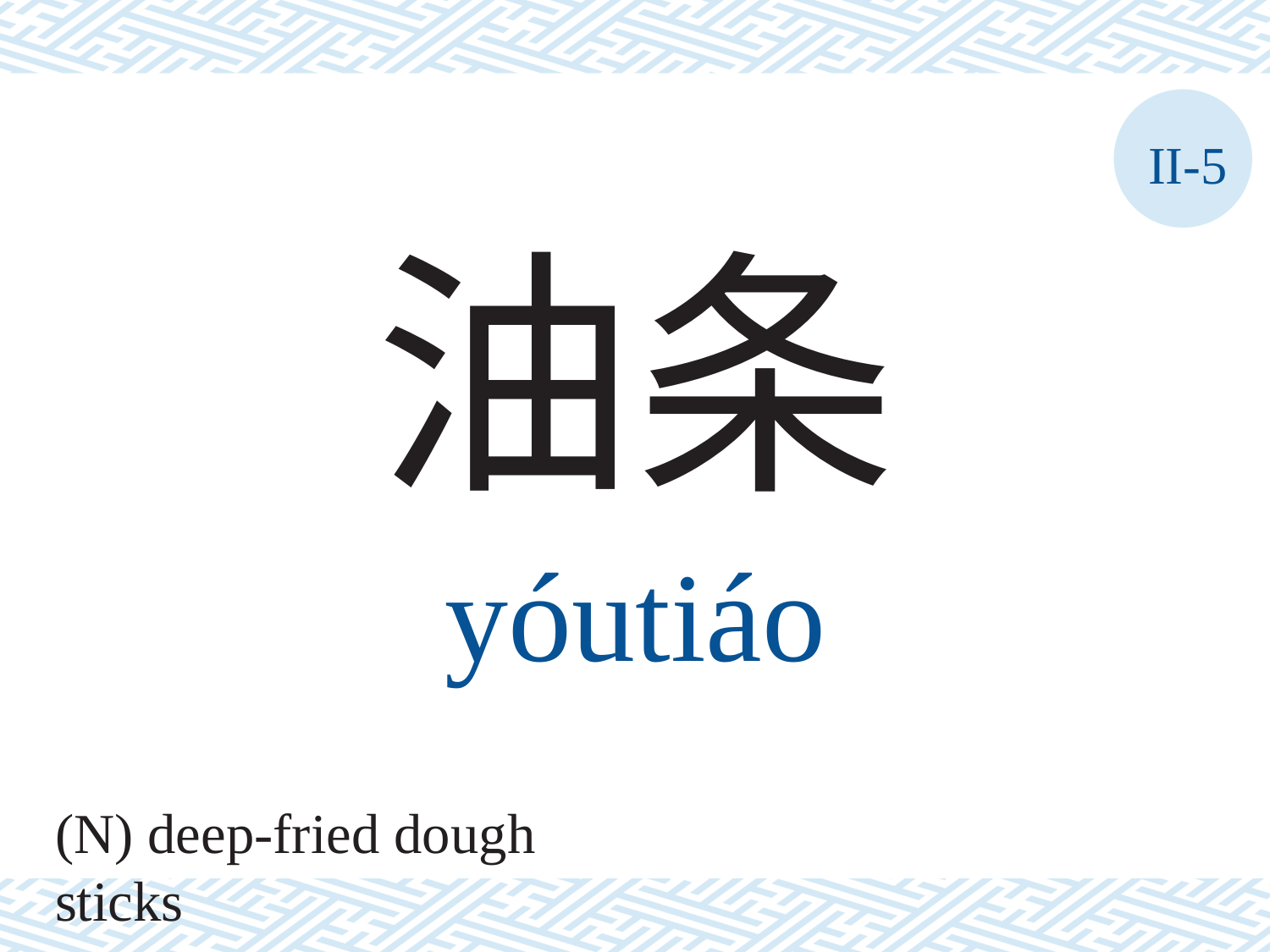

II-5
油条
yóutiáo
(N) deep-fried dough sticks